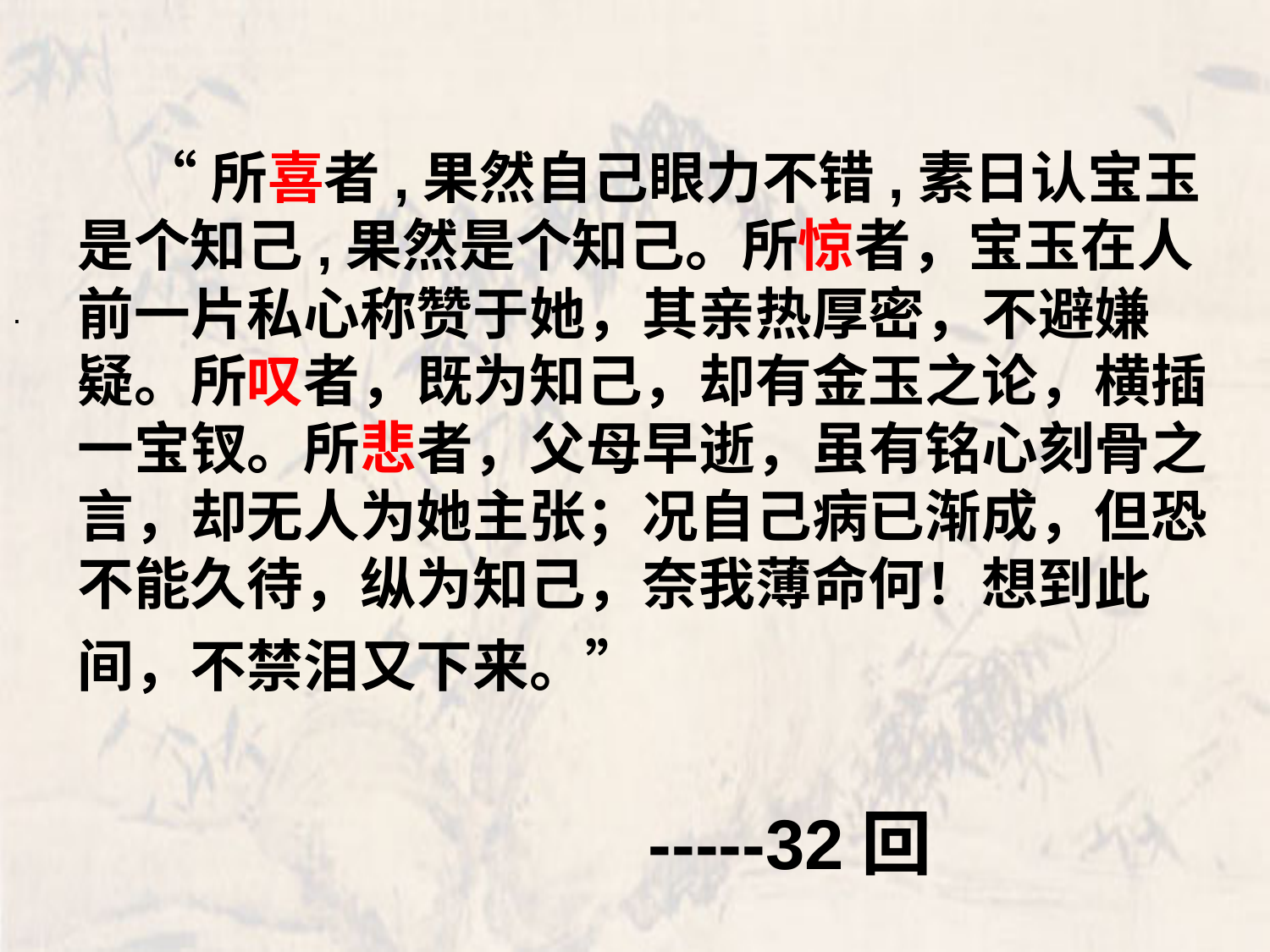

“所喜者,果然自己眼力不错,素日认宝玉是个知己,果然是个知己。所惊者，宝玉在人前一片私心称赞于她，其亲热厚密，不避嫌疑。所叹者，既为知己，却有金玉之论，横插一宝钗。所悲者，父母早逝，虽有铭心刻骨之言，却无人为她主张；况自己病已渐成，但恐不能久待，纵为知己，奈我薄命何！想到此间，不禁泪又下来。”
                             -----32回
.